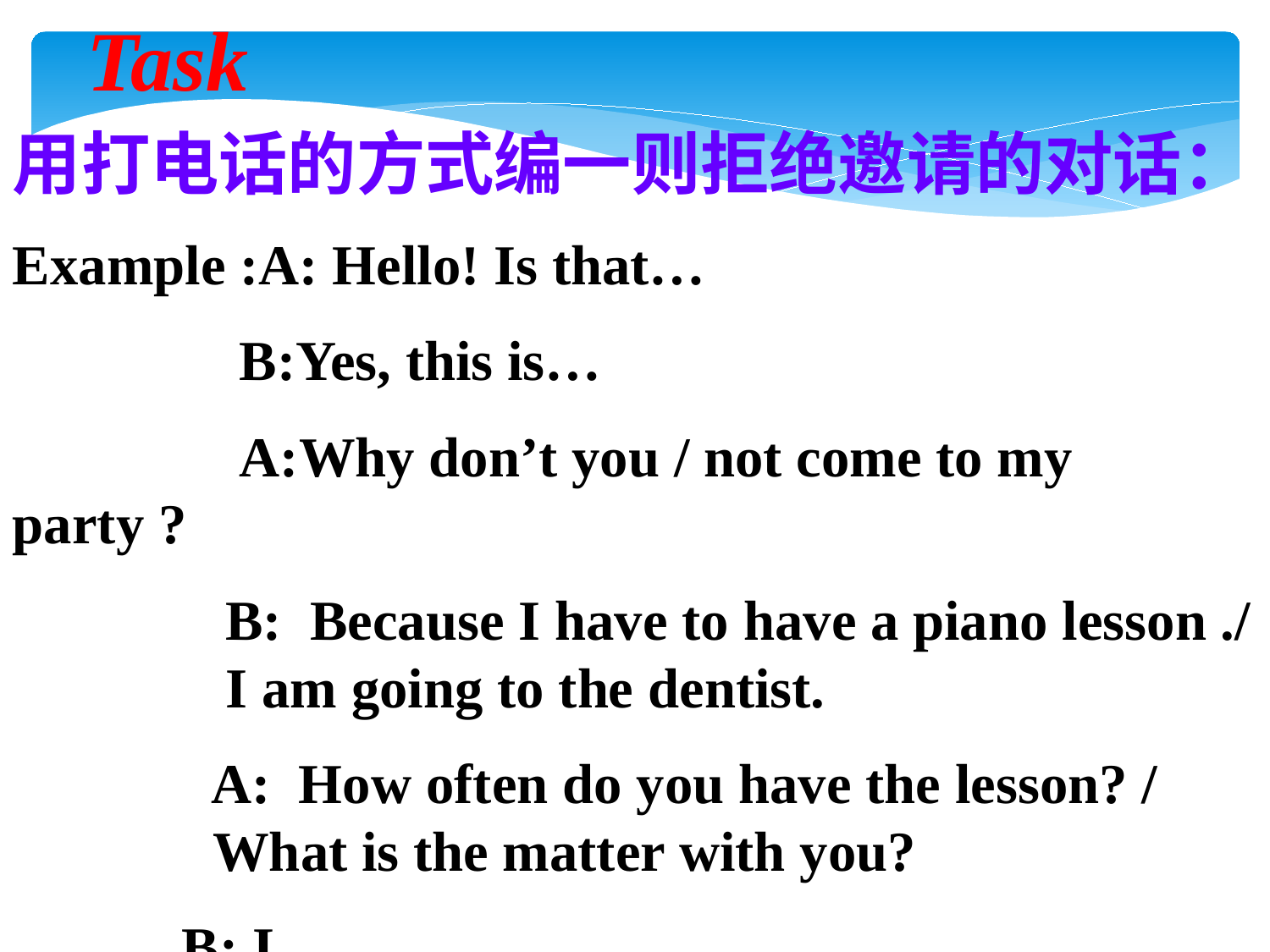

Task
用打电话的方式编一则拒绝邀请的对话：
Example :A: Hello! Is that…
                B:Yes, this is…
                A:Why don’t you / not come to my party ?
               B:  Because I have to have a piano lesson ./ 　　　　I am going to the dentist.
              A:  How often do you have the lesson? / 　　　　　What is the matter with you?
                B: I …